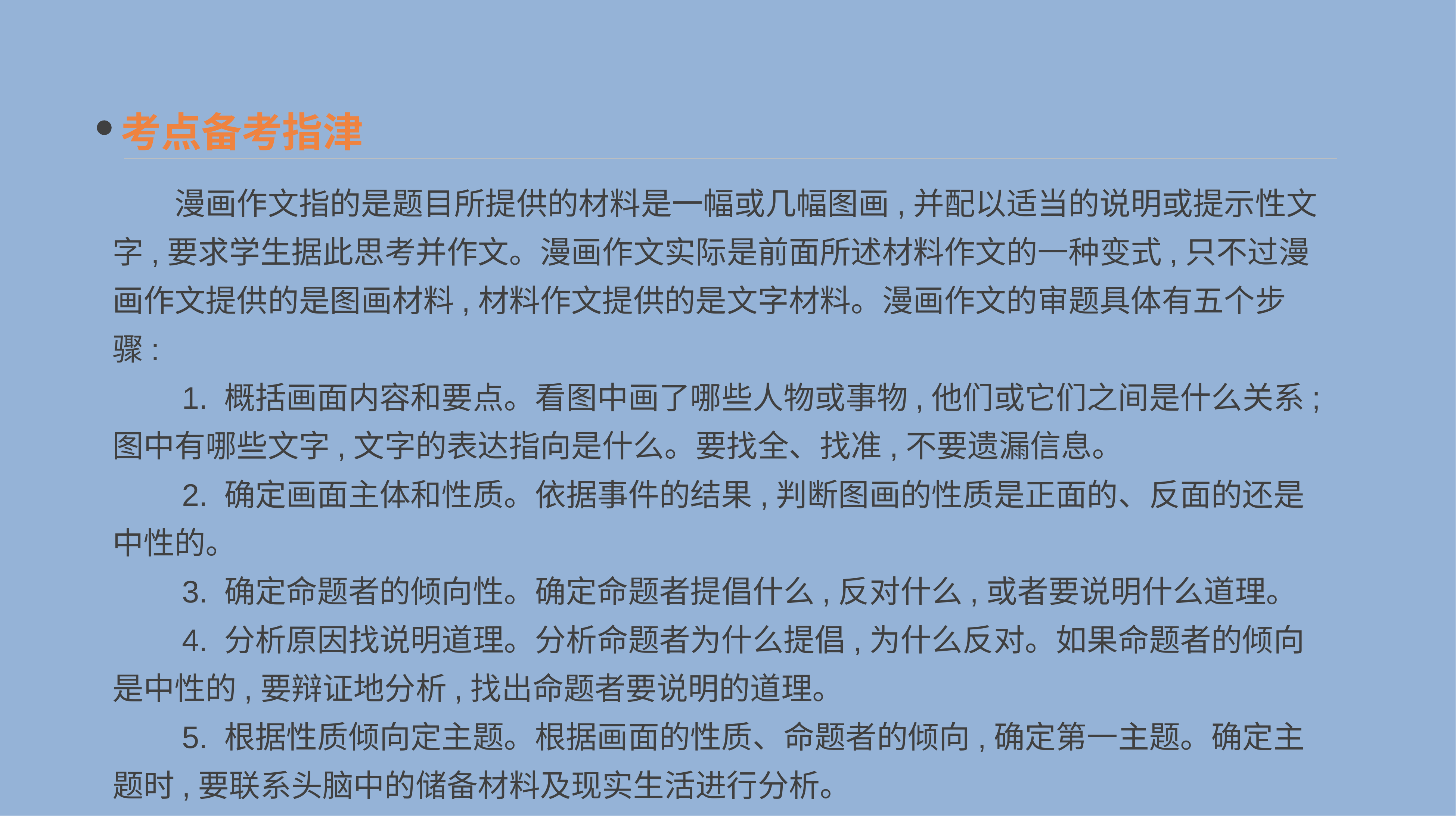

考点备考指津

　　漫画作文指的是题目所提供的材料是一幅或几幅图画,并配以适当的说明或提示性文字,要求学生据此思考并作文。漫画作文实际是前面所述材料作文的一种变式,只不过漫画作文提供的是图画材料,材料作文提供的是文字材料。漫画作文的审题具体有五个步骤:
　　1. 概括画面内容和要点。看图中画了哪些人物或事物,他们或它们之间是什么关系;图中有哪些文字,文字的表达指向是什么。要找全、找准,不要遗漏信息。
　　2. 确定画面主体和性质。依据事件的结果,判断图画的性质是正面的、反面的还是中性的。
　　3. 确定命题者的倾向性。确定命题者提倡什么,反对什么,或者要说明什么道理。
　　4. 分析原因找说明道理。分析命题者为什么提倡,为什么反对。如果命题者的倾向是中性的,要辩证地分析,找出命题者要说明的道理。
　　5. 根据性质倾向定主题。根据画面的性质、命题者的倾向,确定第一主题。确定主题时,要联系头脑中的储备材料及现实生活进行分析。